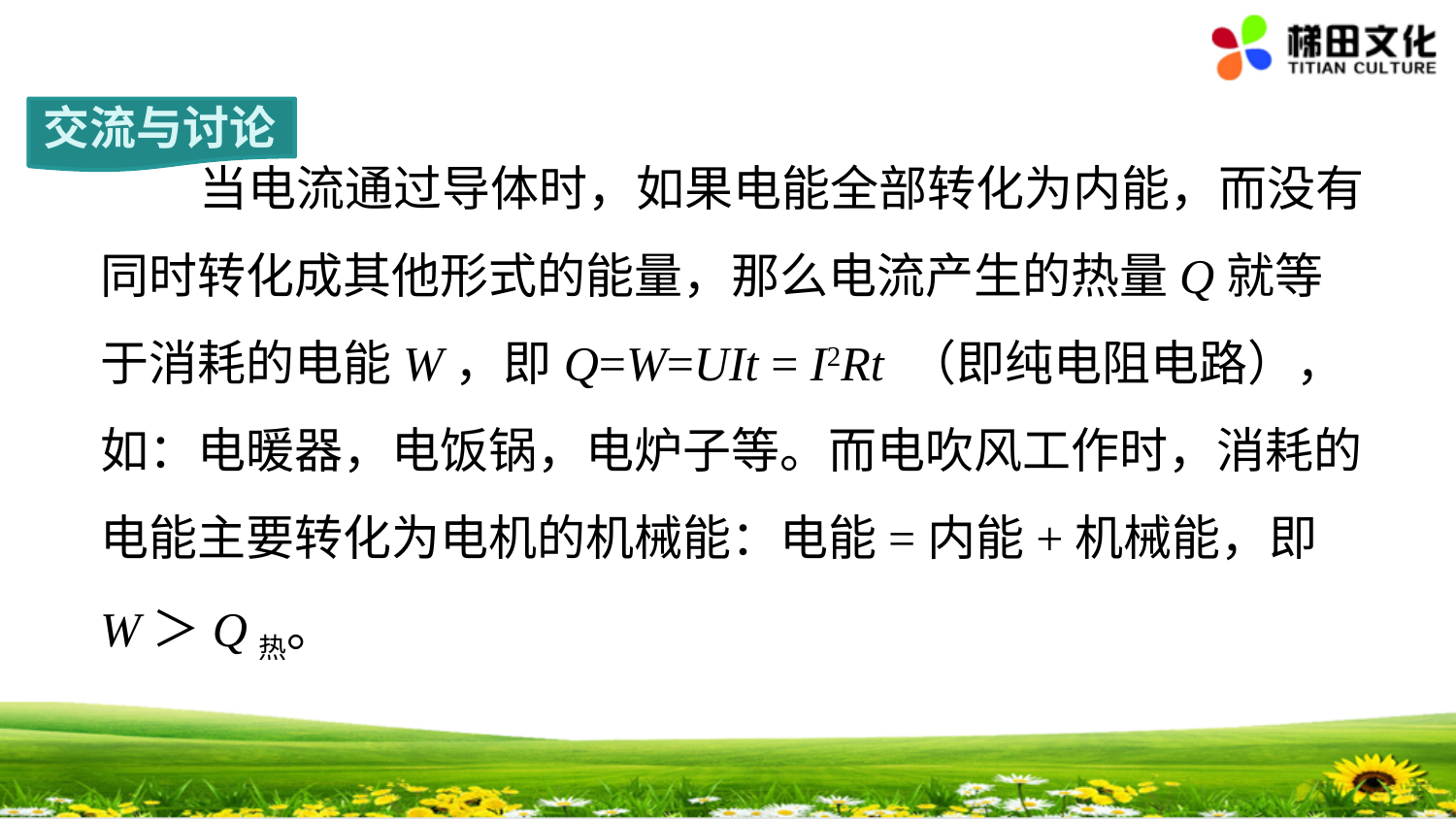

交流与讨论

        当电流通过导体时，如果电能全部转化为内能，而没有同时转化成其他形式的能量，那么电流产生的热量Q就等于消耗的电能W，即Q=W=UIt = I2Rt （即纯电阻电路），如：电暖器，电饭锅，电炉子等。而电吹风工作时，消耗的电能主要转化为电机的机械能：电能=内能+机械能，即W＞Q热。